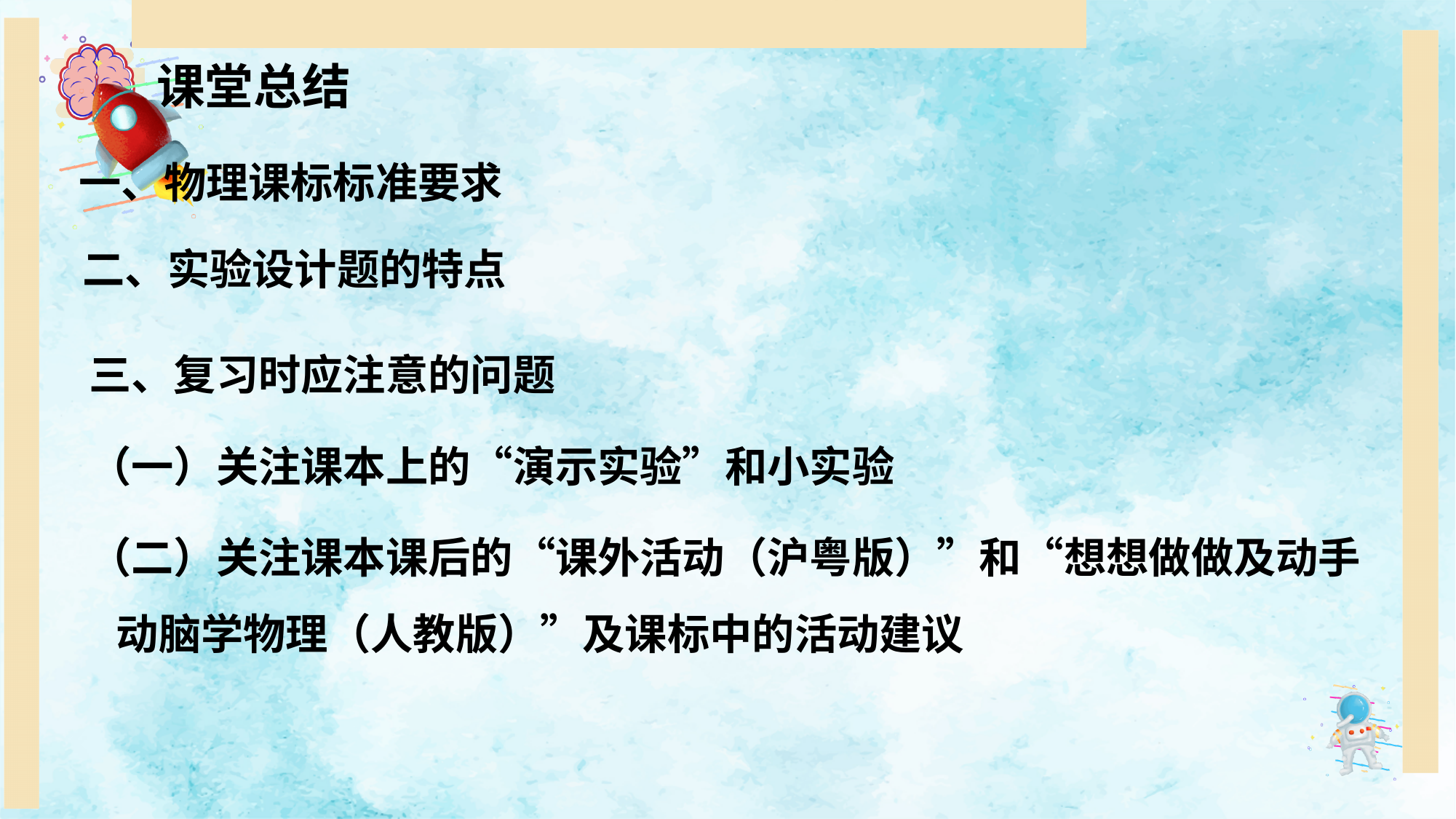

课堂总结
一、物理课标标准要求
二、实验设计题的特点
三、复习时应注意的问题
（一）关注课本上的“演示实验”和小实验
（二）关注课本课后的“课外活动（沪粤版）”和“想想做做及动手动脑学物理（人教版）”及课标中的活动建议